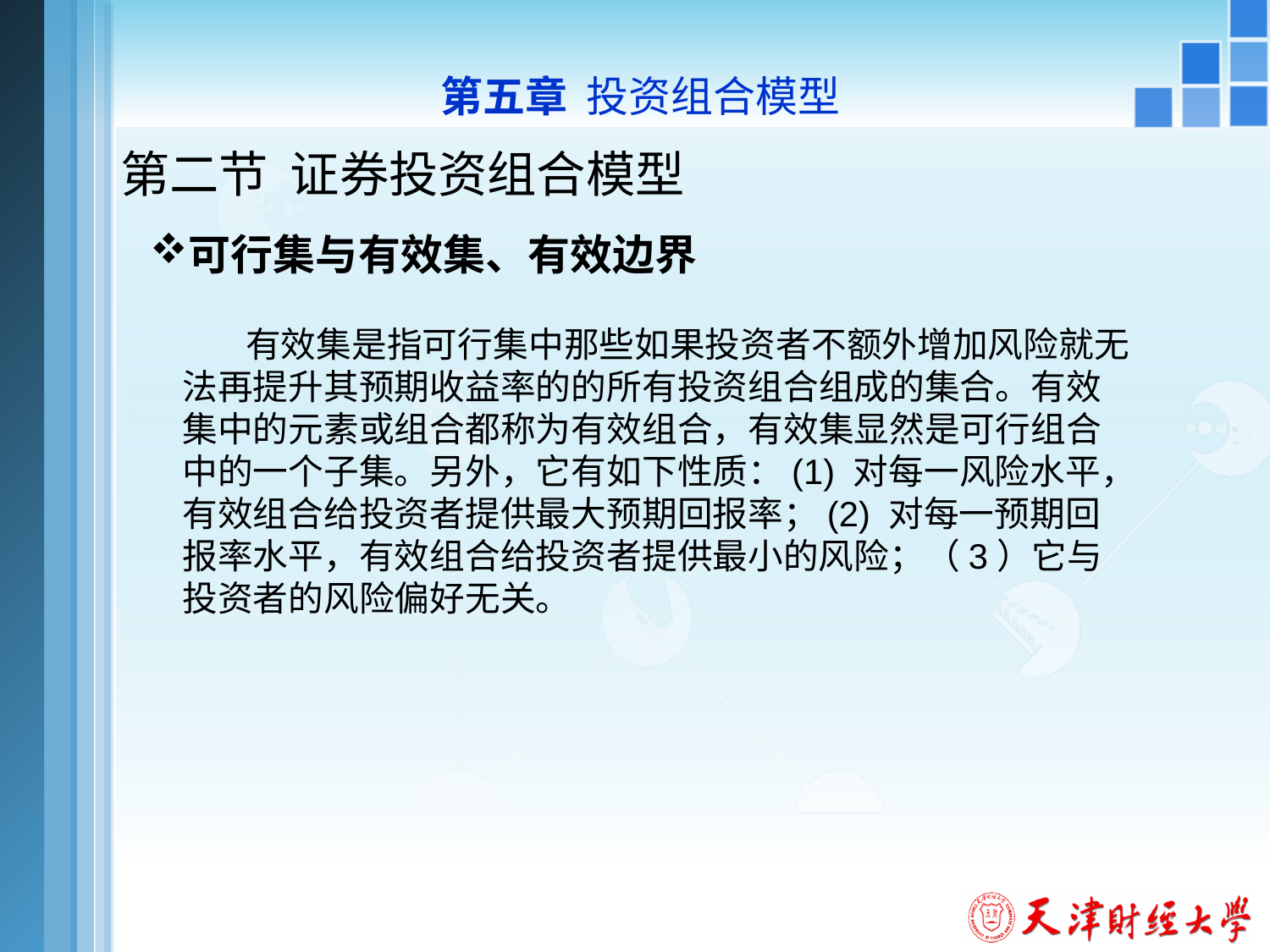

第五章  投资组合模型
# 第二节  证券投资组合模型
可行集与有效集、有效边界
       有效集是指可行集中那些如果投资者不额外增加风险就无法再提升其预期收益率的的所有投资组合组成的集合。有效集中的元素或组合都称为有效组合，有效集显然是可行组合中的一个子集。另外，它有如下性质：(1) 对每一风险水平，有效组合给投资者提供最大预期回报率；(2) 对每一预期回报率水平，有效组合给投资者提供最小的风险；（3）它与投资者的风险偏好无关。